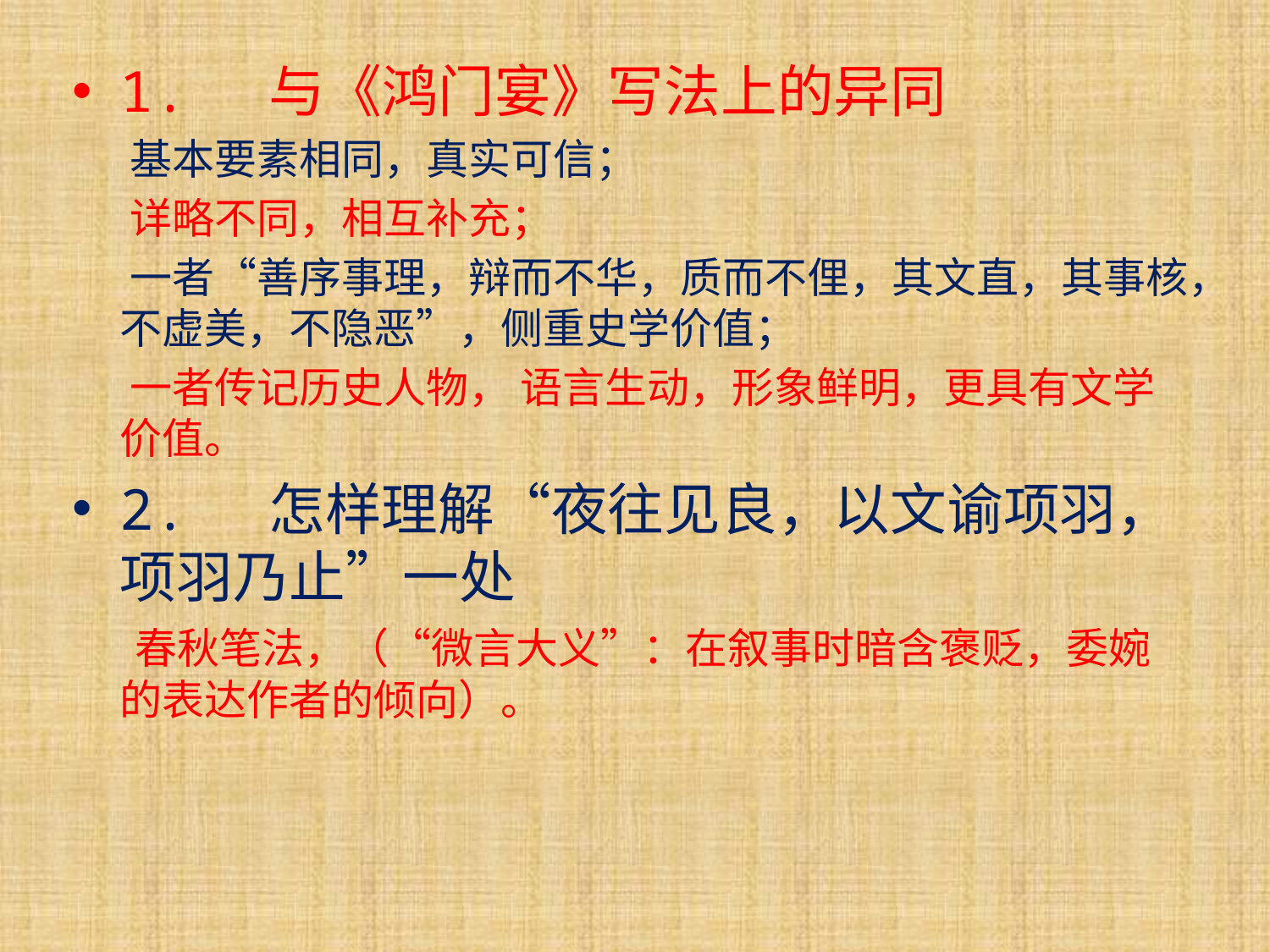

1.  与《鸿门宴》写法上的异同
     基本要素相同，真实可信；
     详略不同，相互补充；
     一者“善序事理，辩而不华，质而不俚，其文直，其事核，不虚美，不隐恶”，侧重史学价值；
     一者传记历史人物， 语言生动，形象鲜明，更具有文学价值。
2.  怎样理解“夜往见良，以文谕项羽，项羽乃止”一处
     春秋笔法，（“微言大义”：在叙事时暗含褒贬，委婉的表达作者的倾向）。